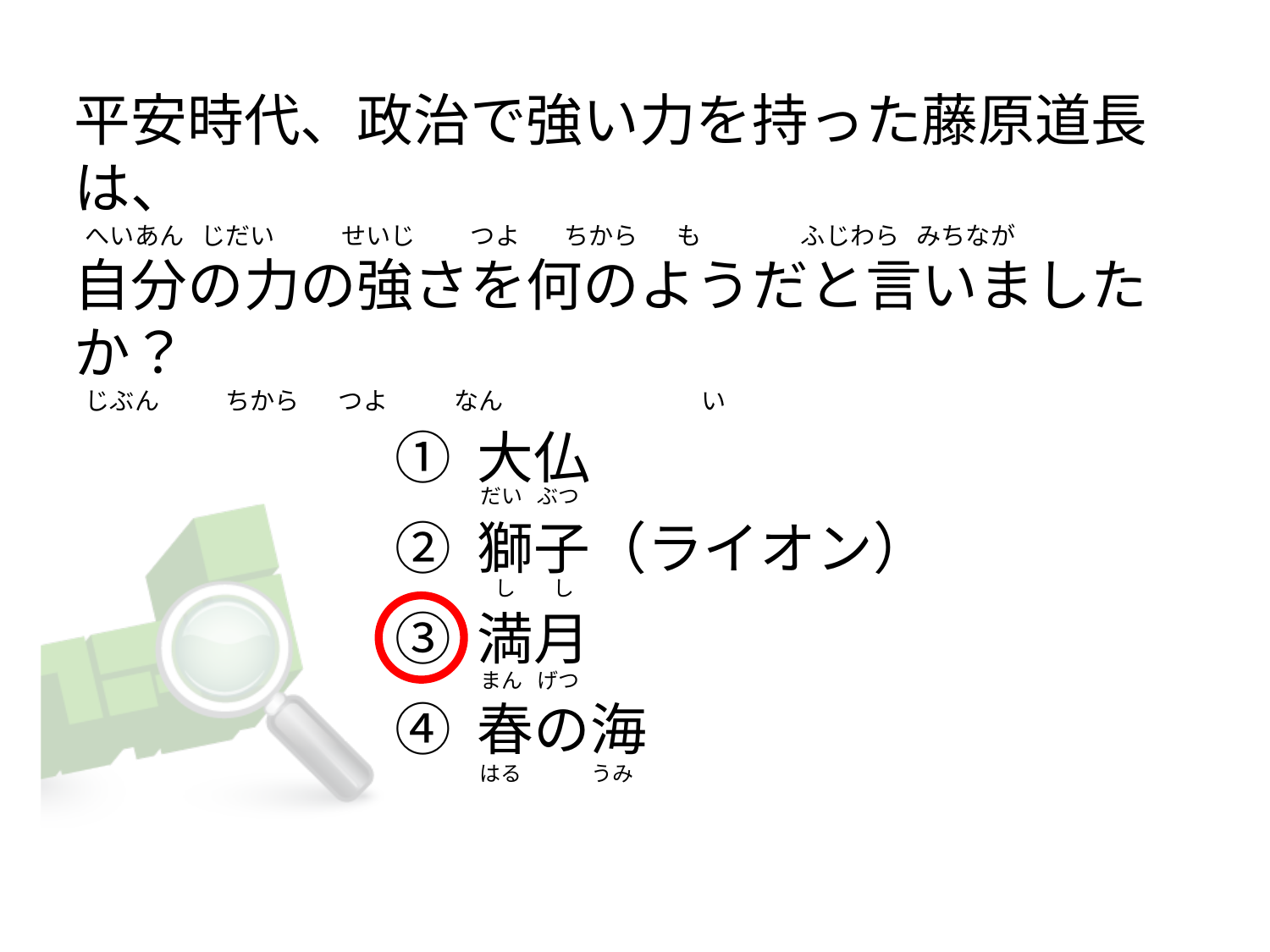

# 平安時代、政治で強い力を持った藤原道長は、   へいあん   じだい            せいじ          つよ        ちから       も                  ふじわら   みちなが 自分の力の強さを何のようだと言いましたか？   じぶん            ちから       つよ            なん                                    い
① 大仏
② 獅子（ライオン）
③ 満月
④ 春の海
だい   ぶつ
  し        し

まん   げつ
はる               うみ